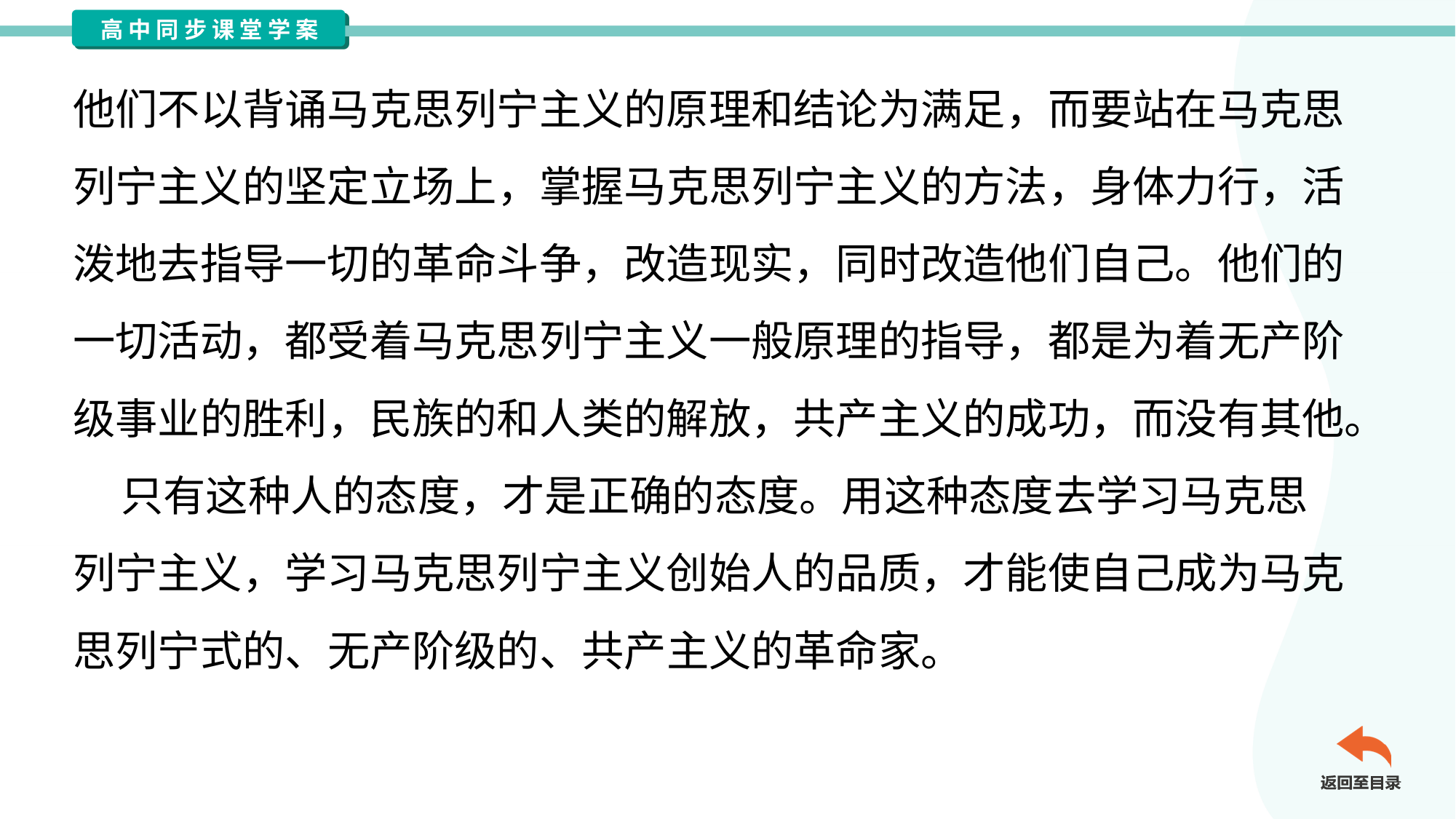

他们不以背诵马克思列宁主义的原理和结论为满足，而要站在马克思
列宁主义的坚定立场上，掌握马克思列宁主义的方法，身体力行，活
泼地去指导一切的革命斗争，改造现实，同时改造他们自己。他们的
一切活动，都受着马克思列宁主义一般原理的指导，都是为着无产阶
级事业的胜利，民族的和人类的解放，共产主义的成功，而没有其他。
    只有这种人的态度，才是正确的态度。用这种态度去学习马克思
列宁主义，学习马克思列宁主义创始人的品质，才能使自己成为马克
思列宁式的、无产阶级的、共产主义的革命家。